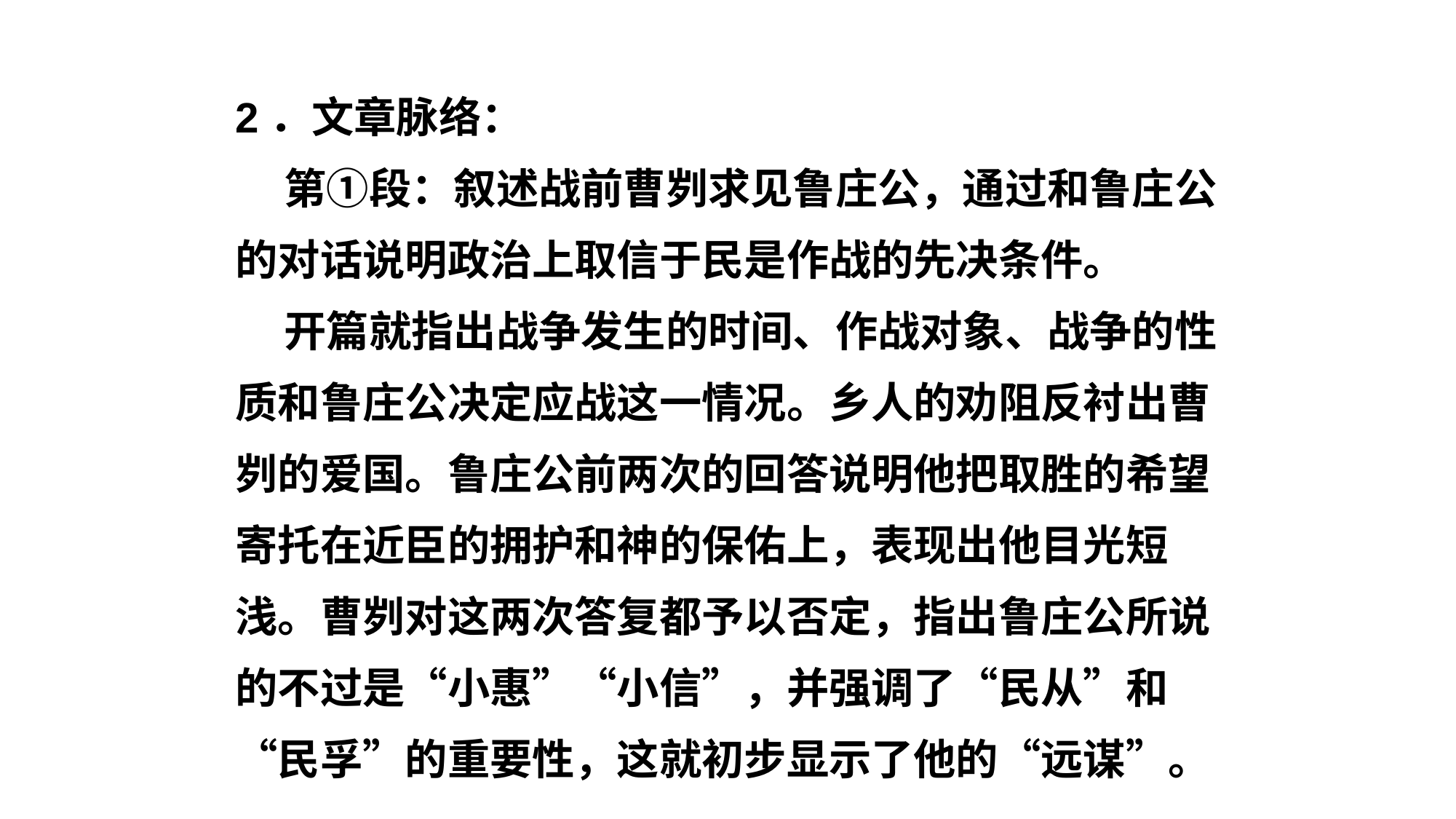

2．文章脉络：
    第①段：叙述战前曹刿求见鲁庄公，通过和鲁庄公的对话说明政治上取信于民是作战的先决条件。
    开篇就指出战争发生的时间、作战对象、战争的性质和鲁庄公决定应战这一情况。乡人的劝阻反衬出曹刿的爱国。鲁庄公前两次的回答说明他把取胜的希望寄托在近臣的拥护和神的保佑上，表现出他目光短浅。曹刿对这两次答复都予以否定，指出鲁庄公所说的不过是“小惠”“小信”，并强调了“民从”和“民孚”的重要性，这就初步显示了他的“远谋”。